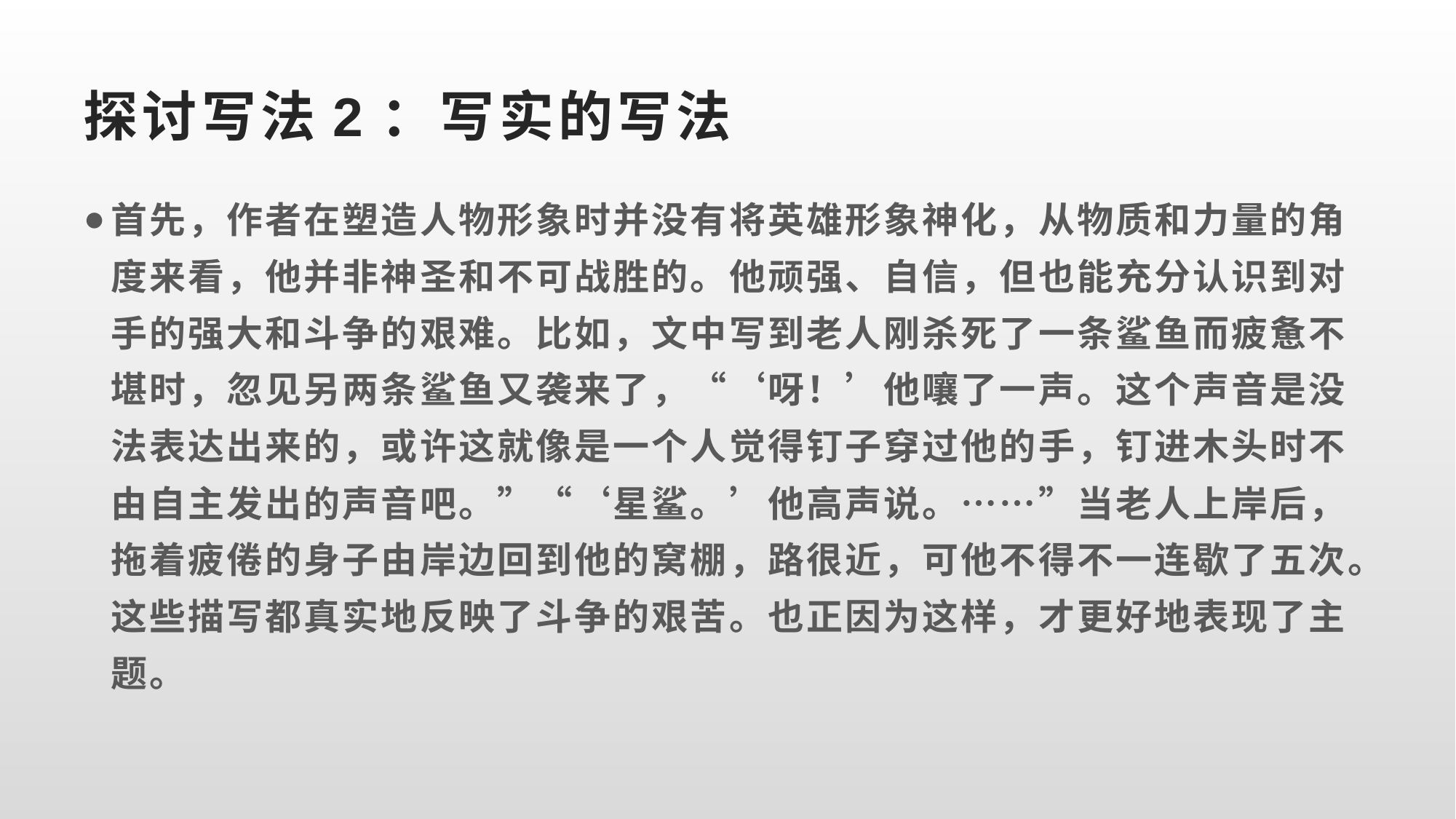

# 探讨写法2：写实的写法
首先，作者在塑造人物形象时并没有将英雄形象神化，从物质和力量的角度来看，他并非神圣和不可战胜的。他顽强、自信，但也能充分认识到对手的强大和斗争的艰难。比如，文中写到老人刚杀死了一条鲨鱼而疲惫不堪时，忽见另两条鲨鱼又袭来了，“‘呀！’他嚷了一声。这个声音是没法表达出来的，或许这就像是一个人觉得钉子穿过他的手，钉进木头时不由自主发出的声音吧。”“‘星鲨。’他高声说。……”当老人上岸后，拖着疲倦的身子由岸边回到他的窝棚，路很近，可他不得不一连歇了五次。这些描写都真实地反映了斗争的艰苦。也正因为这样，才更好地表现了主题。